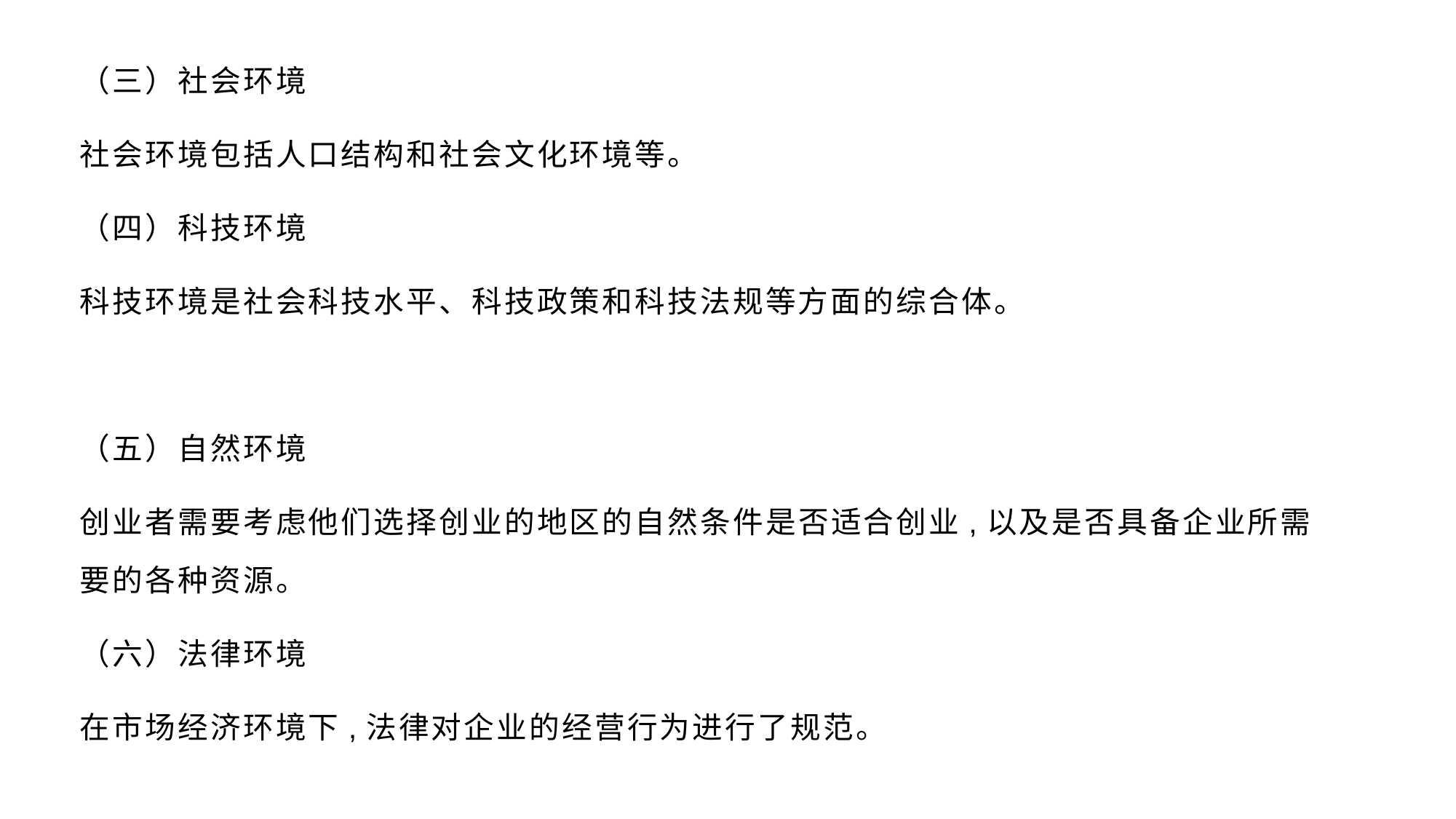

（三）社会环境
社会环境包括人口结构和社会文化环境等。
（四）科技环境
科技环境是社会科技水平、科技政策和科技法规等方面的综合体。

（五）自然环境
创业者需要考虑他们选择创业的地区的自然条件是否适合创业,以及是否具备企业所需要的各种资源。
（六）法律环境
在市场经济环境下,法律对企业的经营行为进行了规范。